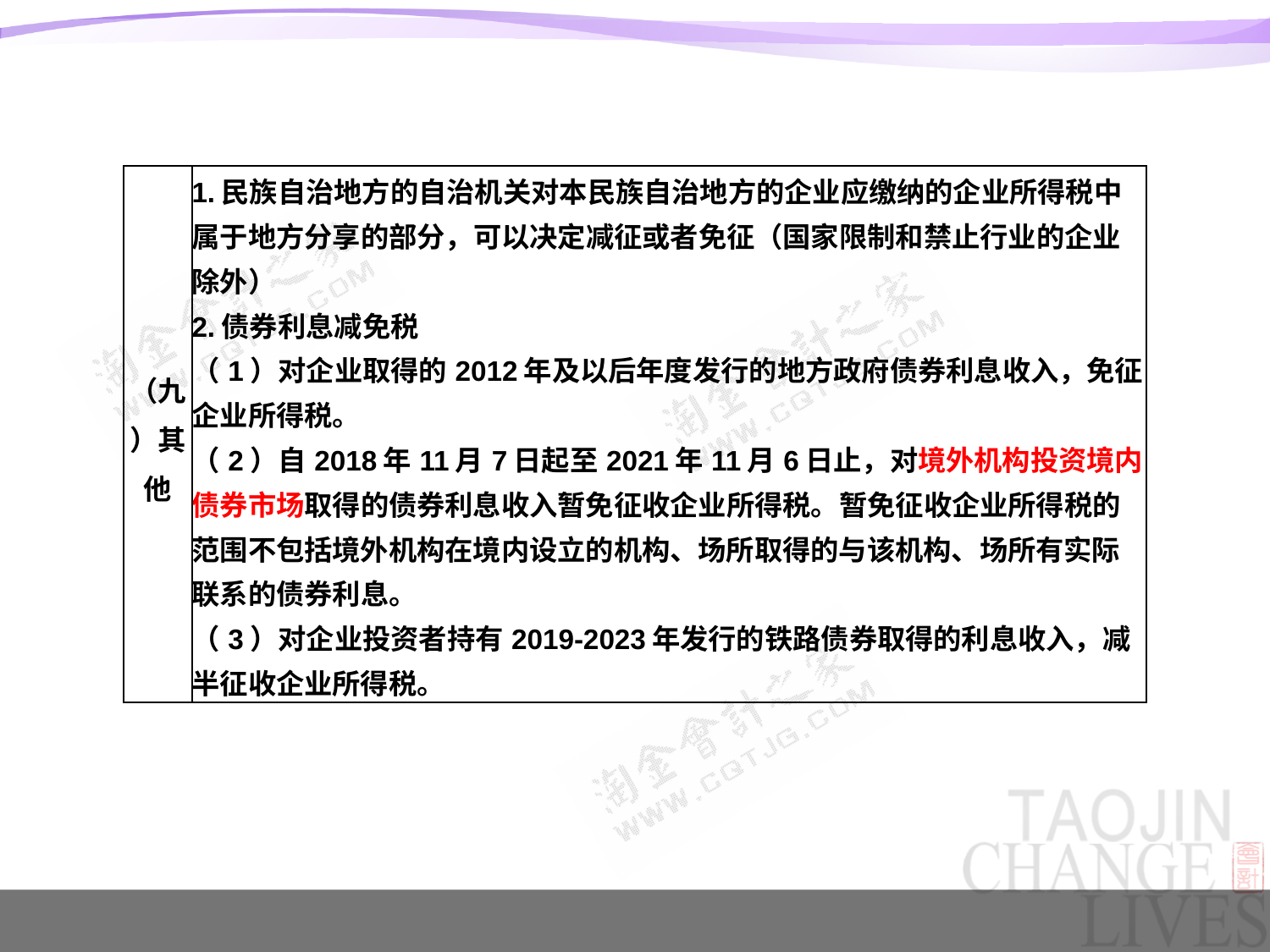

#
| （九）其他 | 1.民族自治地方的自治机关对本民族自治地方的企业应缴纳的企业所得税中属于地方分享的部分，可以决定减征或者免征（国家限制和禁止行业的企业除外） 2.债券利息减免税 （1）对企业取得的2012年及以后年度发行的地方政府债券利息收入，免征企业所得税。 （2）自2018年11月7日起至2021年11月6日止，对境外机构投资境内债券市场取得的债券利息收入暂免征收企业所得税。暂免征收企业所得税的范围不包括境外机构在境内设立的机构、场所取得的与该机构、场所有实际联系的债券利息。 （3）对企业投资者持有2019-2023年发行的铁路债券取得的利息收入，减半征收企业所得税。 |
| --- | --- |